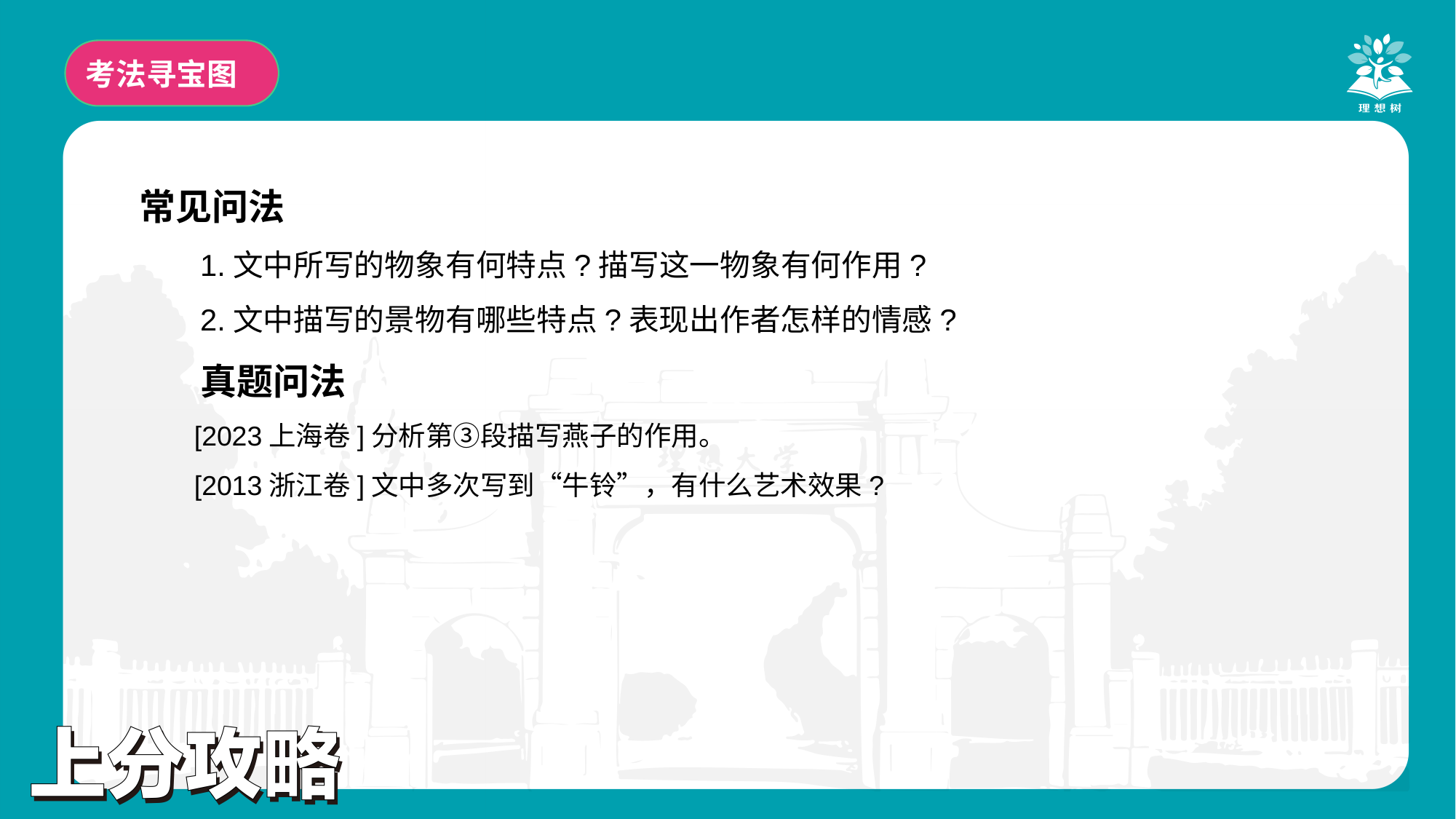

考法寻宝图
常见问法
1.文中所写的物象有何特点?描写这一物象有何作用?
2.文中描写的景物有哪些特点?表现出作者怎样的情感?
真题问法
[2023上海卷]分析第③段描写燕子的作用。
[2013浙江卷]文中多次写到“牛铃”，有什么艺术效果?